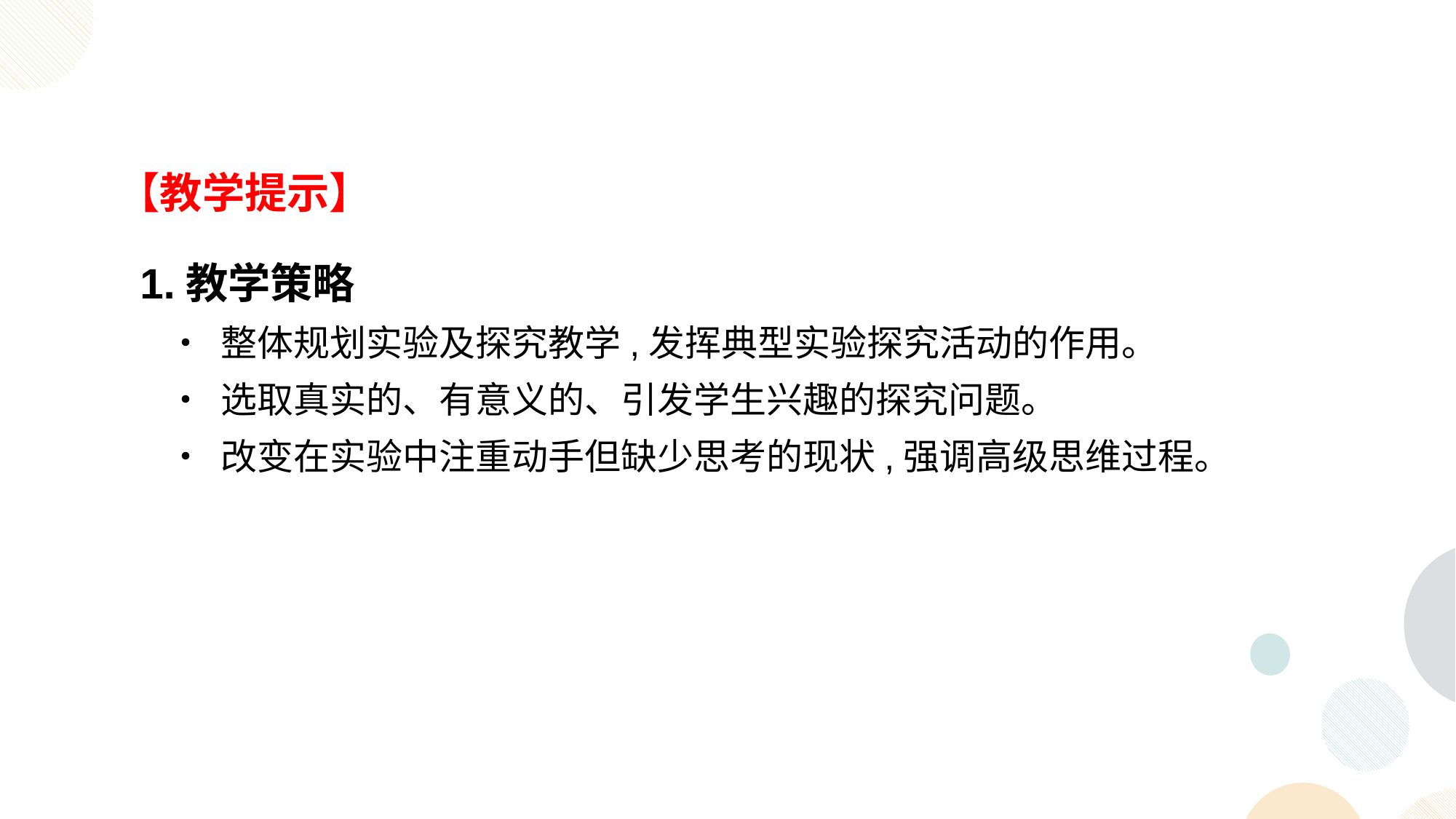

【教学提示】
   1.教学策略
• 整体规划实验及探究教学,发挥典型实验探究活动的作用。
• 选取真实的、有意义的、引发学生兴趣的探究问题。
• 改变在实验中注重动手但缺少思考的现状,强调高级思维过程。